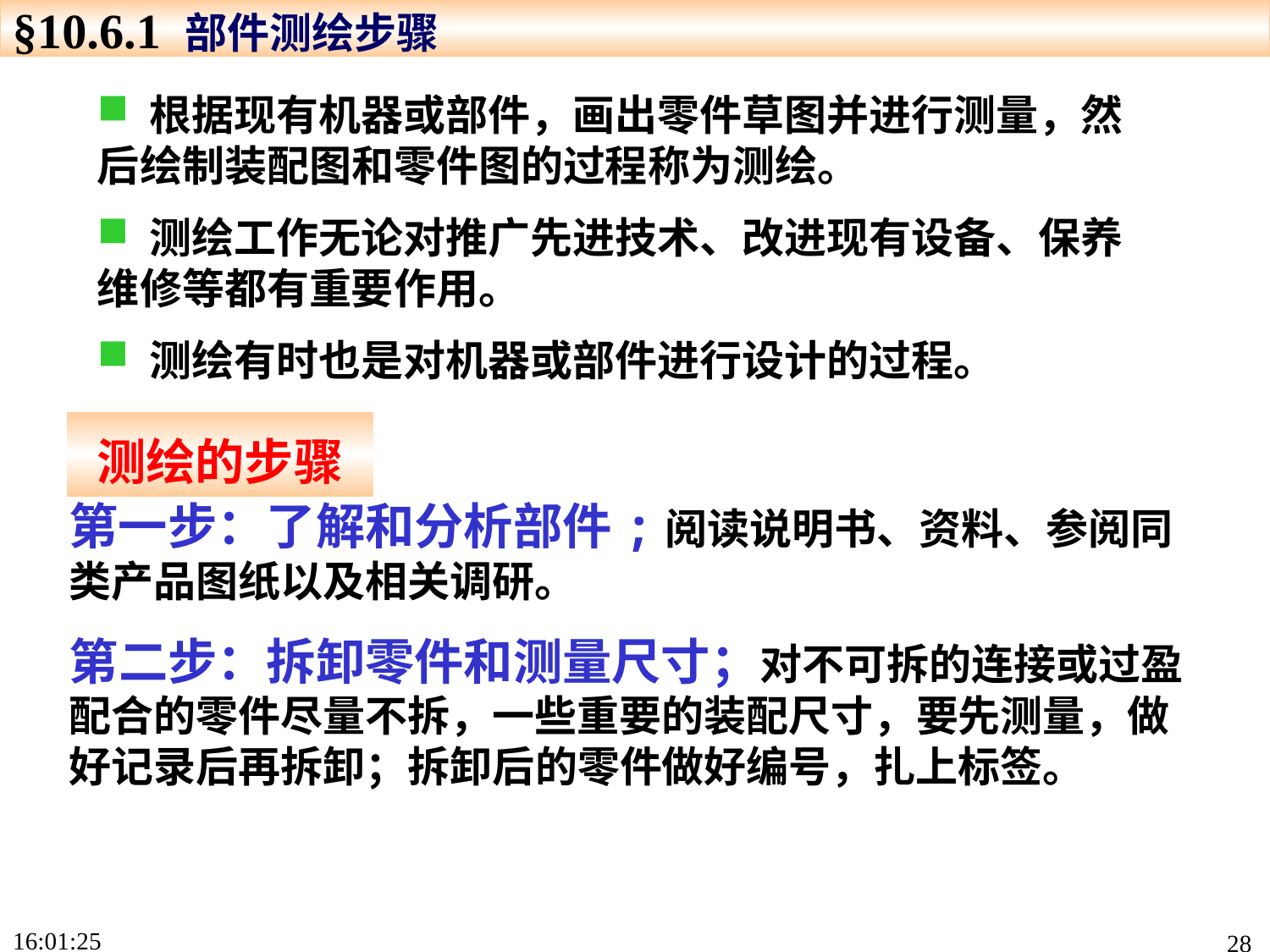

§10.6.1 部件测绘步骤
 根据现有机器或部件，画出零件草图并进行测量，然后绘制装配图和零件图的过程称为测绘。
 测绘工作无论对推广先进技术、改进现有设备、保养维修等都有重要作用。
 测绘有时也是对机器或部件进行设计的过程。
测绘的步骤
第一步：了解和分析部件;阅读说明书、资料、参阅同类产品图纸以及相关调研。
第二步：拆卸零件和测量尺寸；对不可拆的连接或过盈配合的零件尽量不拆，一些重要的装配尺寸，要先测量，做好记录后再拆卸；拆卸后的零件做好编号，扎上标签。

16:01:25
28